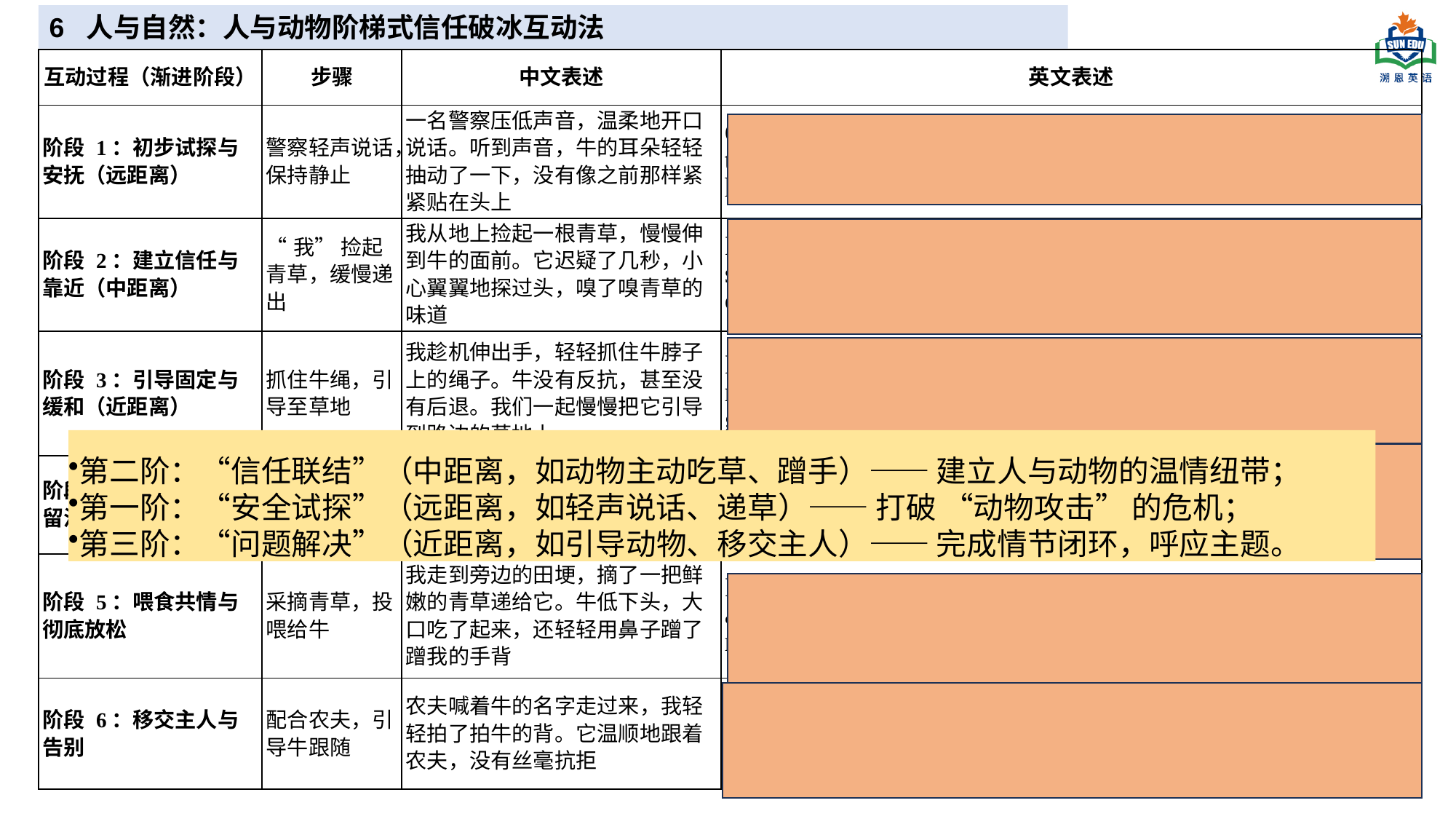

6  人与自然：人与动物阶梯式信任破冰互动法
| 互动过程（渐进阶段） | 步骤 | 中文表述 | 英文表述 |
| --- | --- | --- | --- |
| 阶段 1：初步试探与安抚（远距离） | 警察轻声说话，保持静止 | 一名警察压低声音，温柔地开口说话。听到声音，牛的耳朵轻轻抽动了一下，没有像之前那样紧紧贴在头上 | One policeman spoke in a soft, low voice. Hearing the sound, the cow’s ears twitched slightly instead of flattening against her head |
| 阶段 2：建立信任与靠近（中距离） | “我” 捡起青草，缓慢递出 | 我从地上捡起一根青草，慢慢伸到牛的面前。它迟疑了几秒，小心翼翼地探过头，嗅了嗅青草的味道 | I picked a blade of grass from the ground and held it out slowly. She hesitated for a few seconds, then leaned forward cautiously to sniff it |
| 阶段 3：引导固定与缓和（近距离） | 抓住牛绳，引导至草地 | 我趁机伸出手，轻轻抓住牛脖子上的绳子。牛没有反抗，甚至没有后退。我们一起慢慢把它引导到路边的草地上 | I took the chance to reach out and hold the rope around her neck gently. The cow didn’t resist, or even step back. We guided her slowly to the grassy edge of the street together |
| 阶段 4：放松固定与留活动空间 | 把绳子松绑在树上 | 我们在附近找了一棵粗壮的树，把绳子松松地系在树干上，给牛留出足够的活动空间 | We found a thick tree nearby and tied the rope loosely to the trunk, leaving enough room for the cow to move around |
| 阶段 5：喂食共情与彻底放松 | 采摘青草，投喂给牛 | 我走到旁边的田埂，摘了一把鲜嫩的青草递给它。牛低下头，大口吃了起来，还轻轻用鼻子蹭了蹭我的手背 | I walked to the nearby ridge, picked a handful of fresh grass and gave it to her. She lowered her head and ate greedily, even nudging my hand gently with her nose |
| 阶段 6：移交主人与告别 | 配合农夫，引导牛跟随 | 农夫喊着牛的名字走过来，我轻轻拍了拍牛的背。它温顺地跟着农夫，没有丝毫抗拒 | The farmer walked over calling the cow’s name. I patted her back softly, and she followed him obediently without any resistance |

第二阶：“信任联结”（中距离，如动物主动吃草、蹭手）—— 建立人与动物的温情纽带；
第一阶：“安全试探”（远距离，如轻声说话、递草）—— 打破 “动物攻击” 的危机；
第三阶：“问题解决”（近距离，如引导动物、移交主人）—— 完成情节闭环，呼应主题。